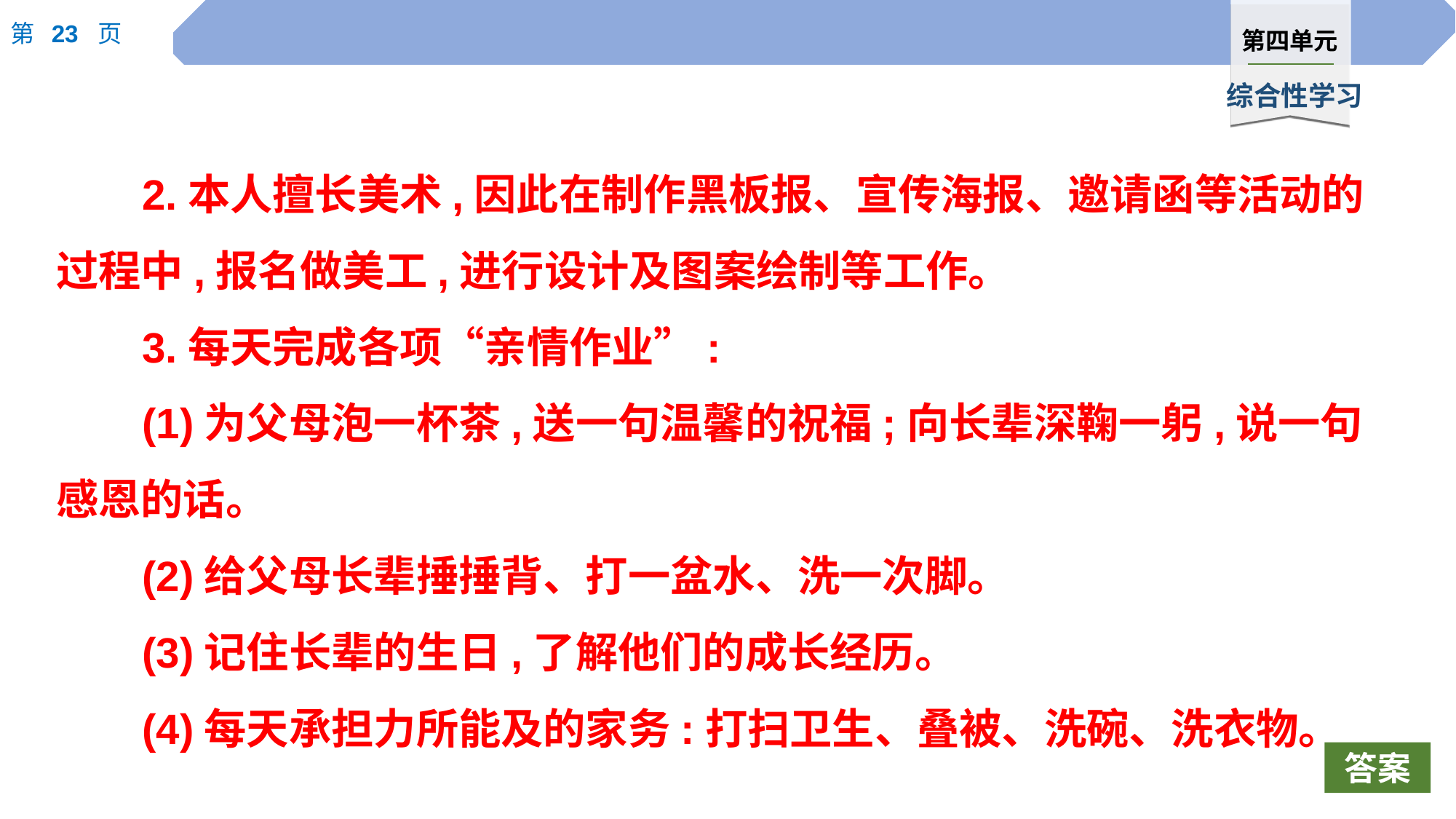

2.本人擅长美术,因此在制作黑板报、宣传海报、邀请函等活动的过程中,报名做美工,进行设计及图案绘制等工作。
3.每天完成各项“亲情作业”:
(1)为父母泡一杯茶,送一句温馨的祝福;向长辈深鞠一躬,说一句感恩的话。
(2)给父母长辈捶捶背、打一盆水、洗一次脚。
(3)记住长辈的生日,了解他们的成长经历。
(4)每天承担力所能及的家务:打扫卫生、叠被、洗碗、洗衣物。
答案